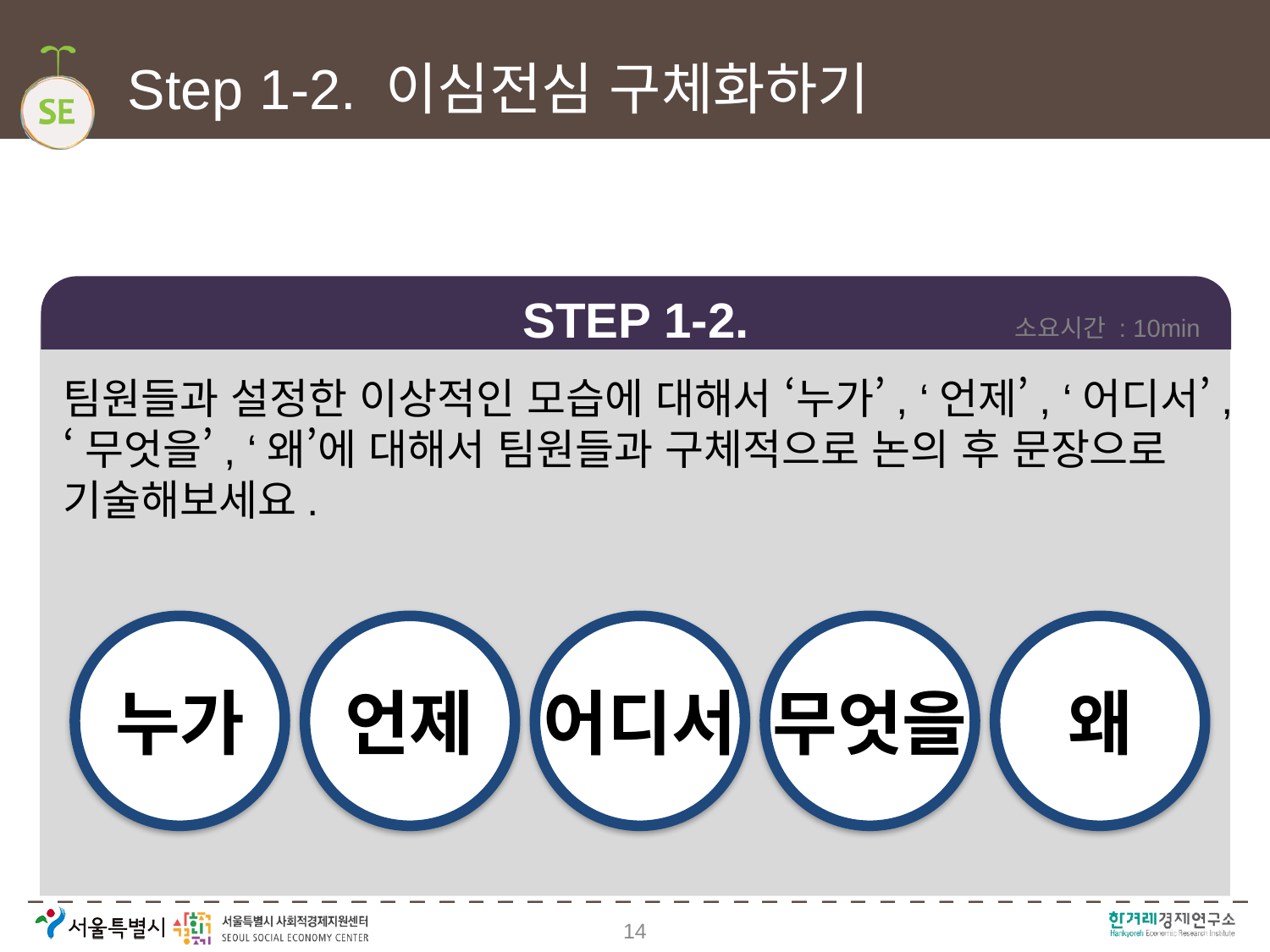

# Step 1-2. 이심전심 구체화하기
STEP 1-2.

소요시간 : 10min
팀원들과 설정한 이상적인 모습에 대해서 ‘누가’, ‘언제’, ‘어디서’,
‘무엇을’, ‘왜’에 대해서 팀원들과 구체적으로 논의 후 문장으로
기술해보세요.
누가
언제
어디서
무엇을
왜
14